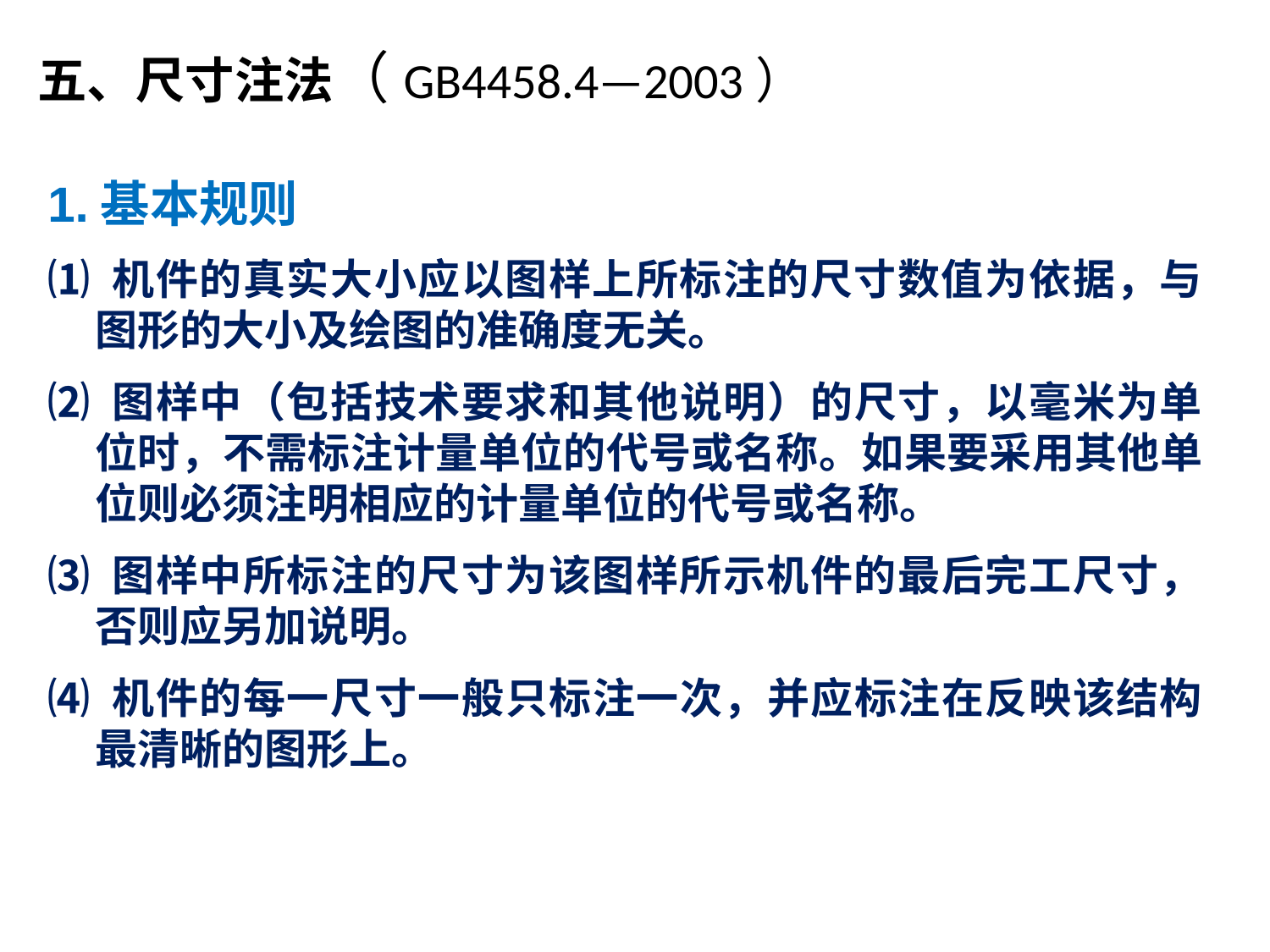

# 五、尺寸注法（GB4458.4—2003）
1.基本规则
⑴ 机件的真实大小应以图样上所标注的尺寸数值为依据，与图形的大小及绘图的准确度无关。
⑵ 图样中（包括技术要求和其他说明）的尺寸，以毫米为单位时，不需标注计量单位的代号或名称。如果要采用其他单位则必须注明相应的计量单位的代号或名称。
⑶ 图样中所标注的尺寸为该图样所示机件的最后完工尺寸，否则应另加说明。
⑷ 机件的每一尺寸一般只标注一次，并应标注在反映该结构最清晰的图形上。